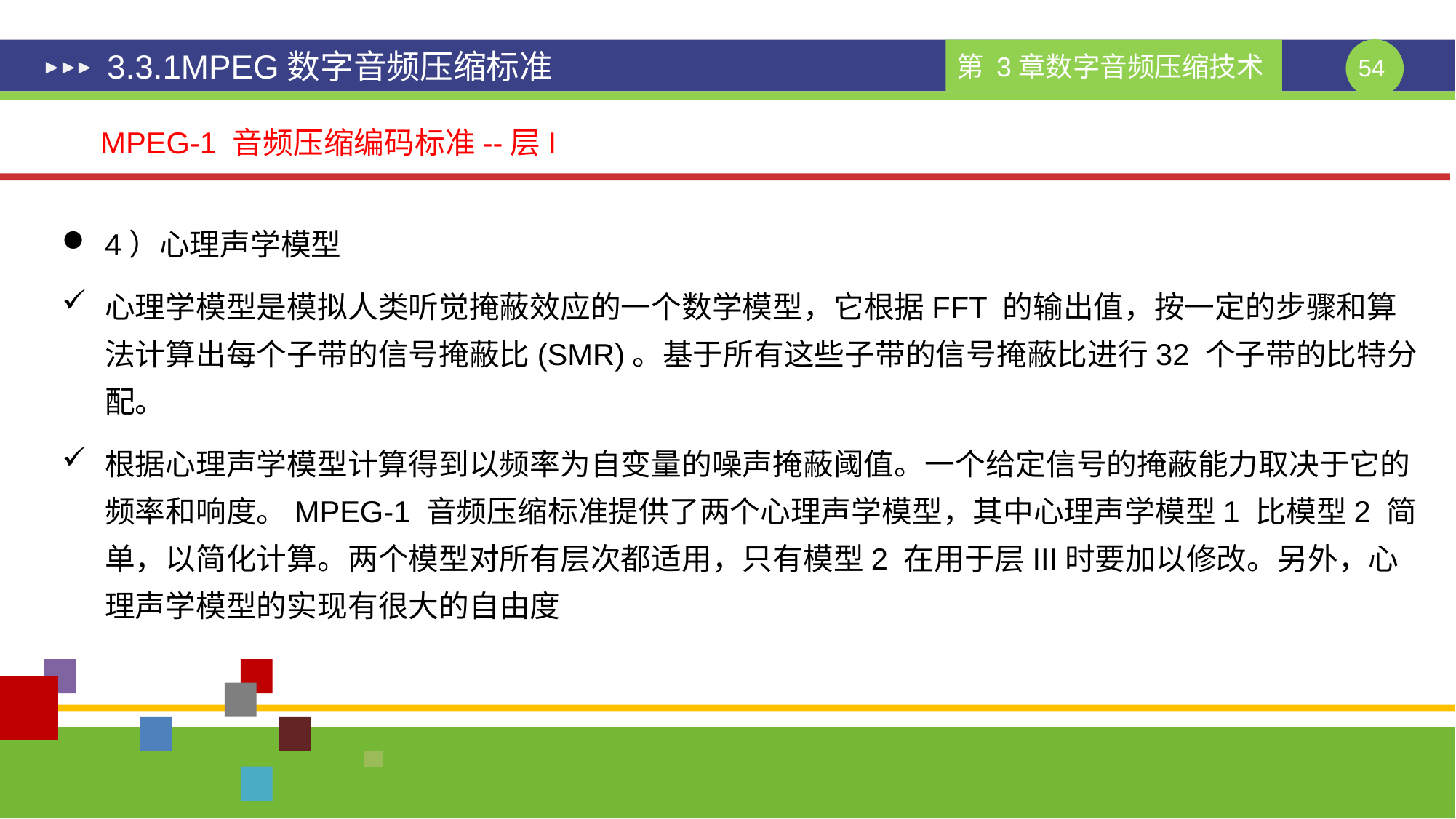

# 3.3.1MPEG数字音频压缩标准
MPEG-1 音频压缩编码标准--层I

4）心理声学模型
心理学模型是模拟人类听觉掩蔽效应的一个数学模型，它根据FFT 的输出值，按一定的步骤和算法计算出每个子带的信号掩蔽比(SMR)。基于所有这些子带的信号掩蔽比进行32 个子带的比特分配。
根据心理声学模型计算得到以频率为自变量的噪声掩蔽阈值。一个给定信号的掩蔽能力取决于它的频率和响度。MPEG-1 音频压缩标准提供了两个心理声学模型，其中心理声学模型1 比模型2 简单，以简化计算。两个模型对所有层次都适用，只有模型2 在用于层III时要加以修改。另外，心理声学模型的实现有很大的自由度